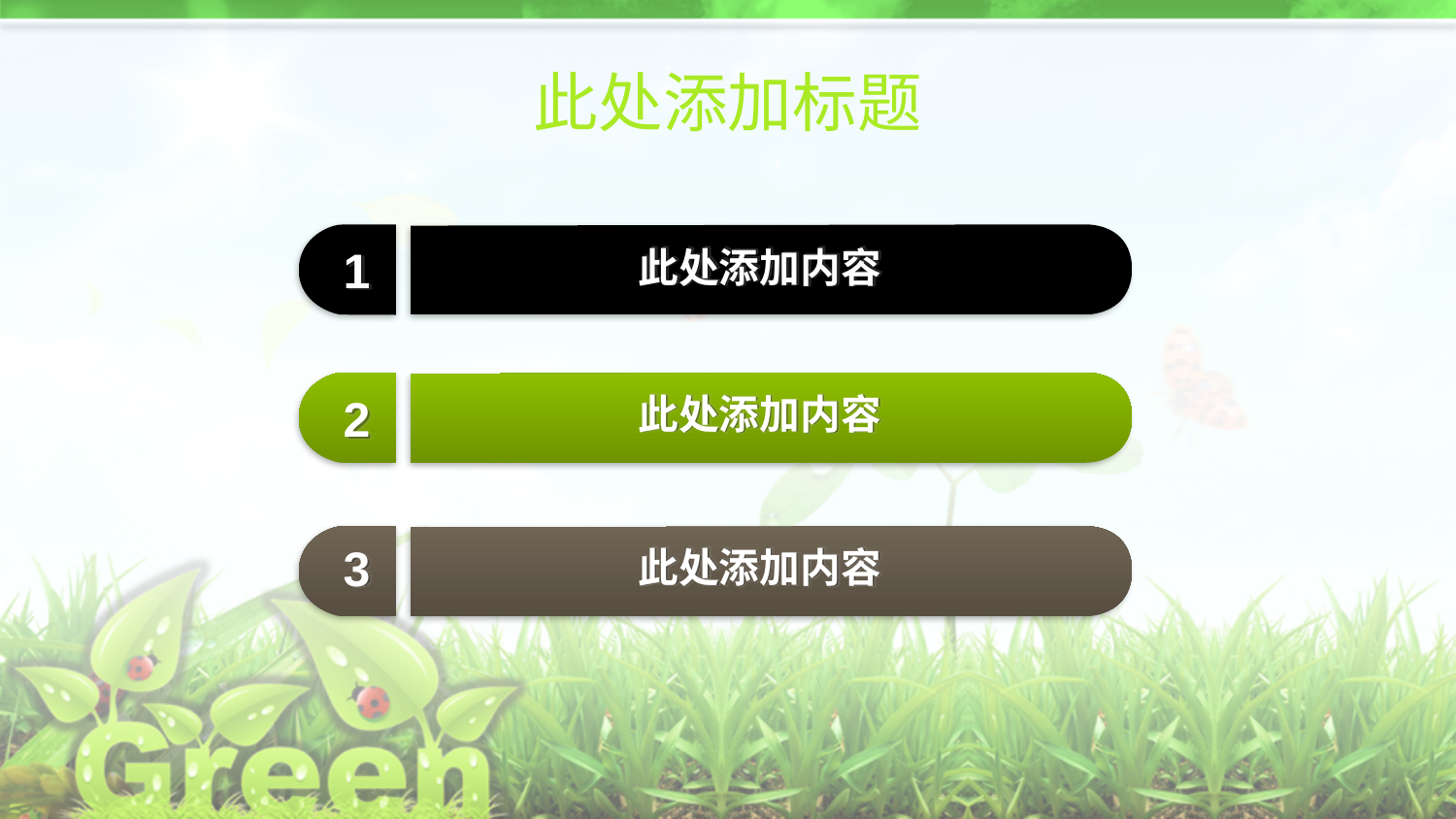

# 此处添加标题

1
此处添加内容

2
此处添加内容

3
此处添加内容